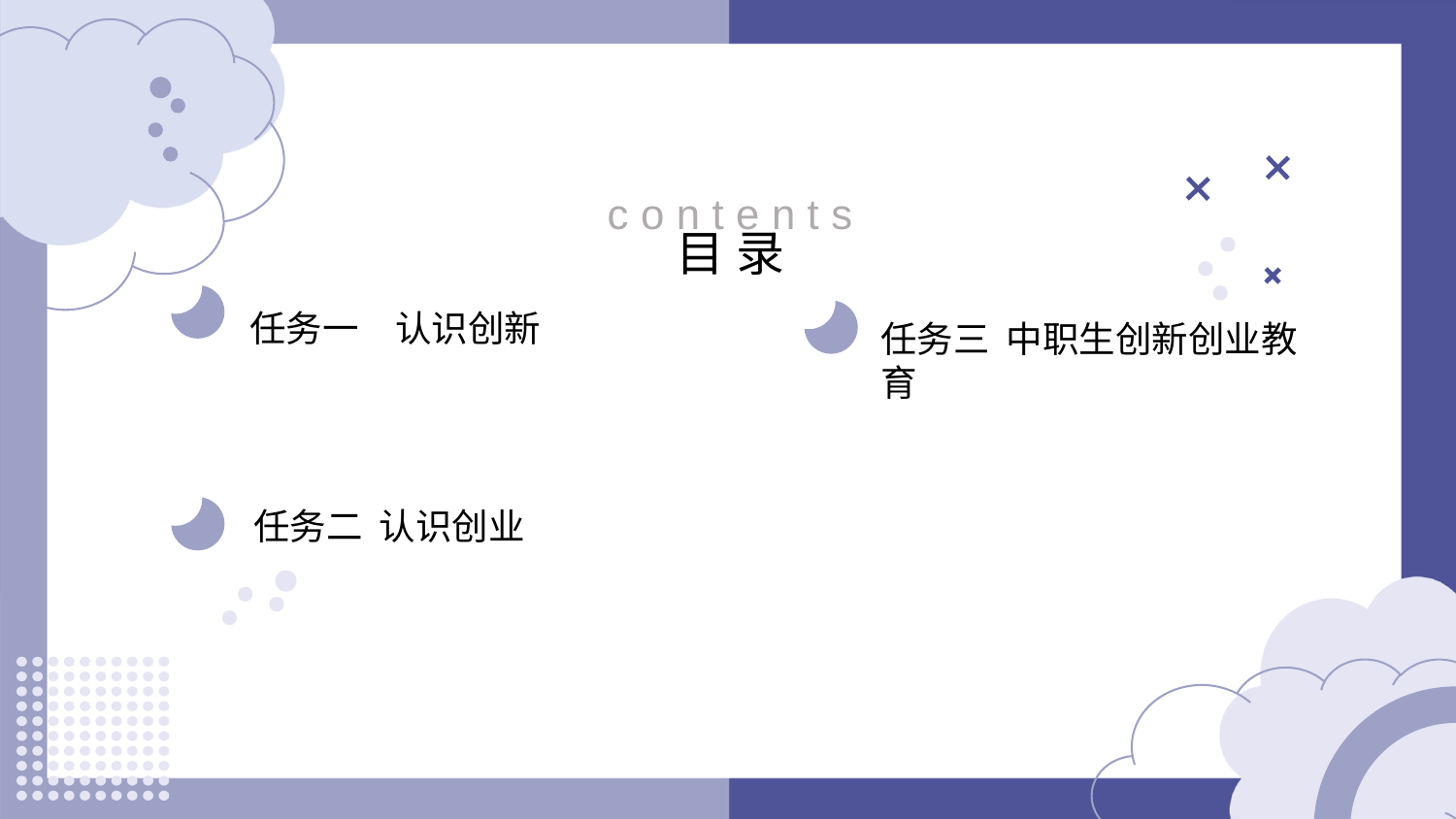

contents
目录

任务一　认识创新

任务三  中职生创新创业教育
任务二  认识创业